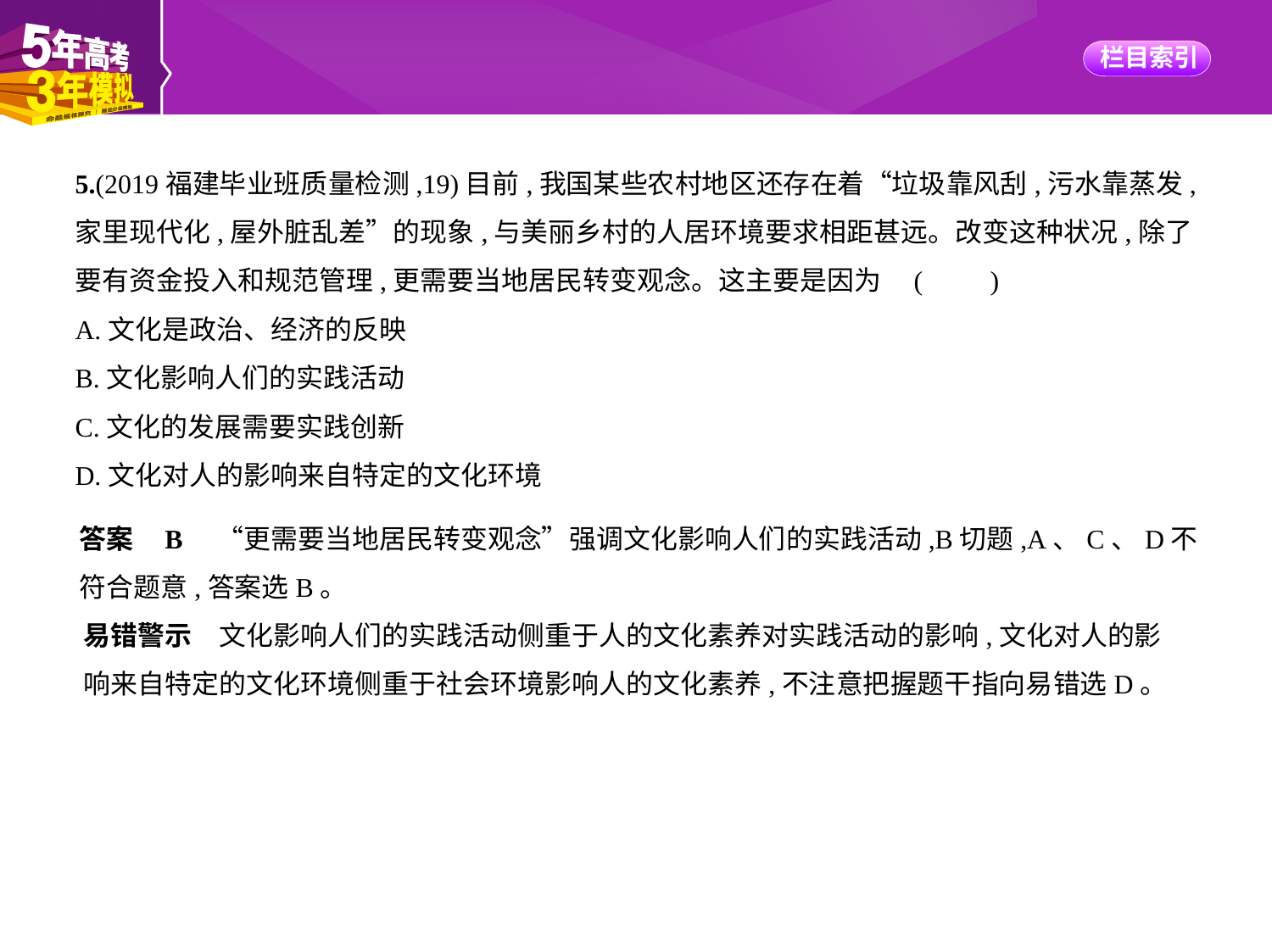

5.(2019福建毕业班质量检测,19)目前,我国某些农村地区还存在着“垃圾靠风刮,污水靠蒸发,
家里现代化,屋外脏乱差”的现象,与美丽乡村的人居环境要求相距甚远。改变这种状况,除了
要有资金投入和规范管理,更需要当地居民转变观念。这主要是因为 (　　)
A.文化是政治、经济的反映
B.文化影响人们的实践活动
C.文化的发展需要实践创新
D.文化对人的影响来自特定的文化环境
答案    B　“更需要当地居民转变观念”强调文化影响人们的实践活动,B切题,A、C、D不
符合题意,答案选B。
易错警示　文化影响人们的实践活动侧重于人的文化素养对实践活动的影响,文化对人的影
响来自特定的文化环境侧重于社会环境影响人的文化素养,不注意把握题干指向易错选D。